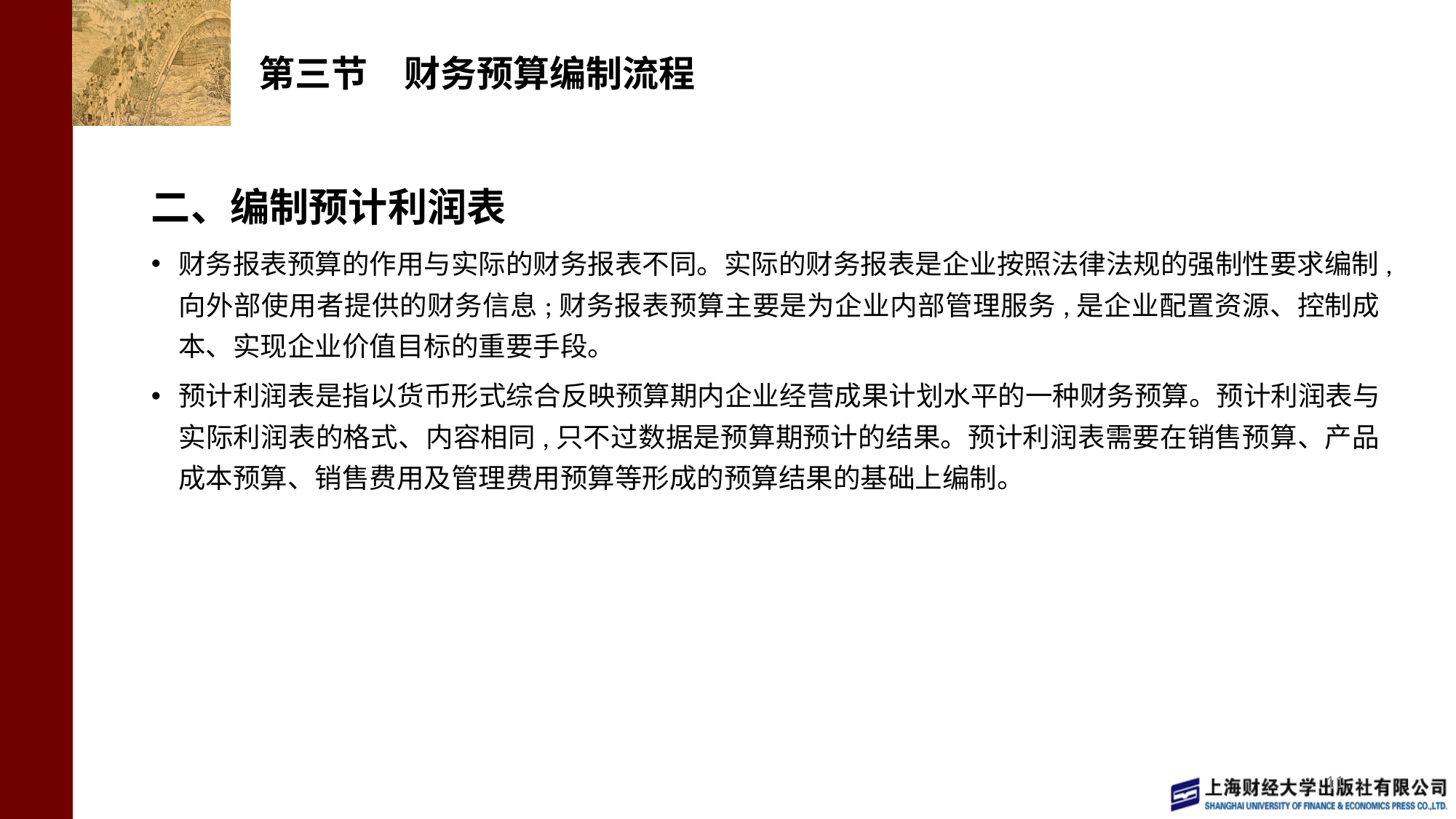

# 第三节　财务预算编制流程
二、编制预计利润表
财务报表预算的作用与实际的财务报表不同。实际的财务报表是企业按照法律法规的强制性要求编制,向外部使用者提供的财务信息;财务报表预算主要是为企业内部管理服务,是企业配置资源、控制成本、实现企业价值目标的重要手段。
预计利润表是指以货币形式综合反映预算期内企业经营成果计划水平的一种财务预算。预计利润表与实际利润表的格式、内容相同,只不过数据是预算期预计的结果。预计利润表需要在销售预算、产品成本预算、销售费用及管理费用预算等形成的预算结果的基础上编制。

11